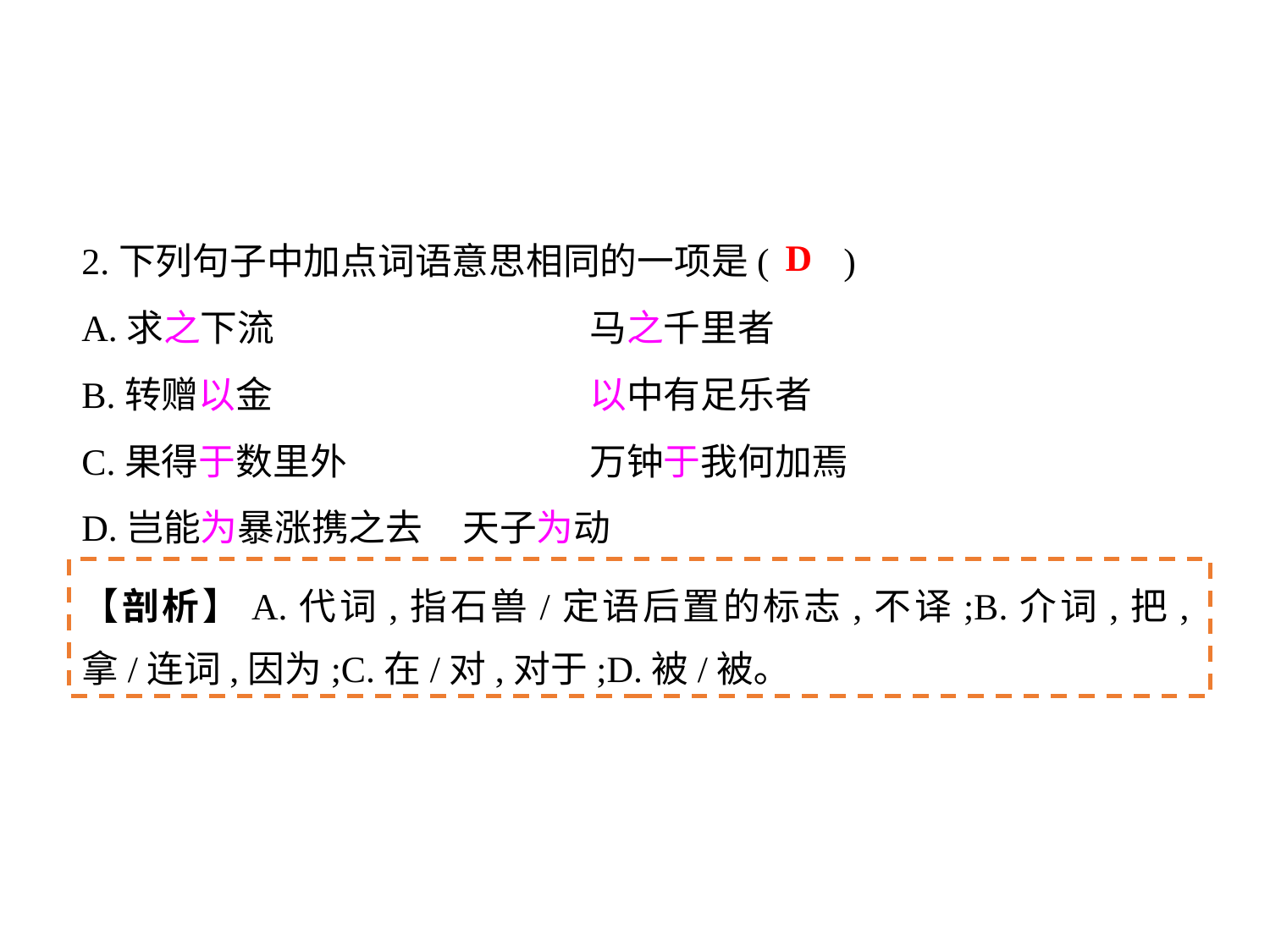

2.下列句子中加点词语意思相同的一项是(	)
A.求之下流			马之千里者
B.转赠以金			以中有足乐者
C.果得于数里外		万钟于我何加焉
D.岂能为暴涨携之去	天子为动
D
【剖析】A.代词,指石兽/定语后置的标志,不译;B.介词,把,拿/连词,因为;C.在/对,对于;D.被/被｡